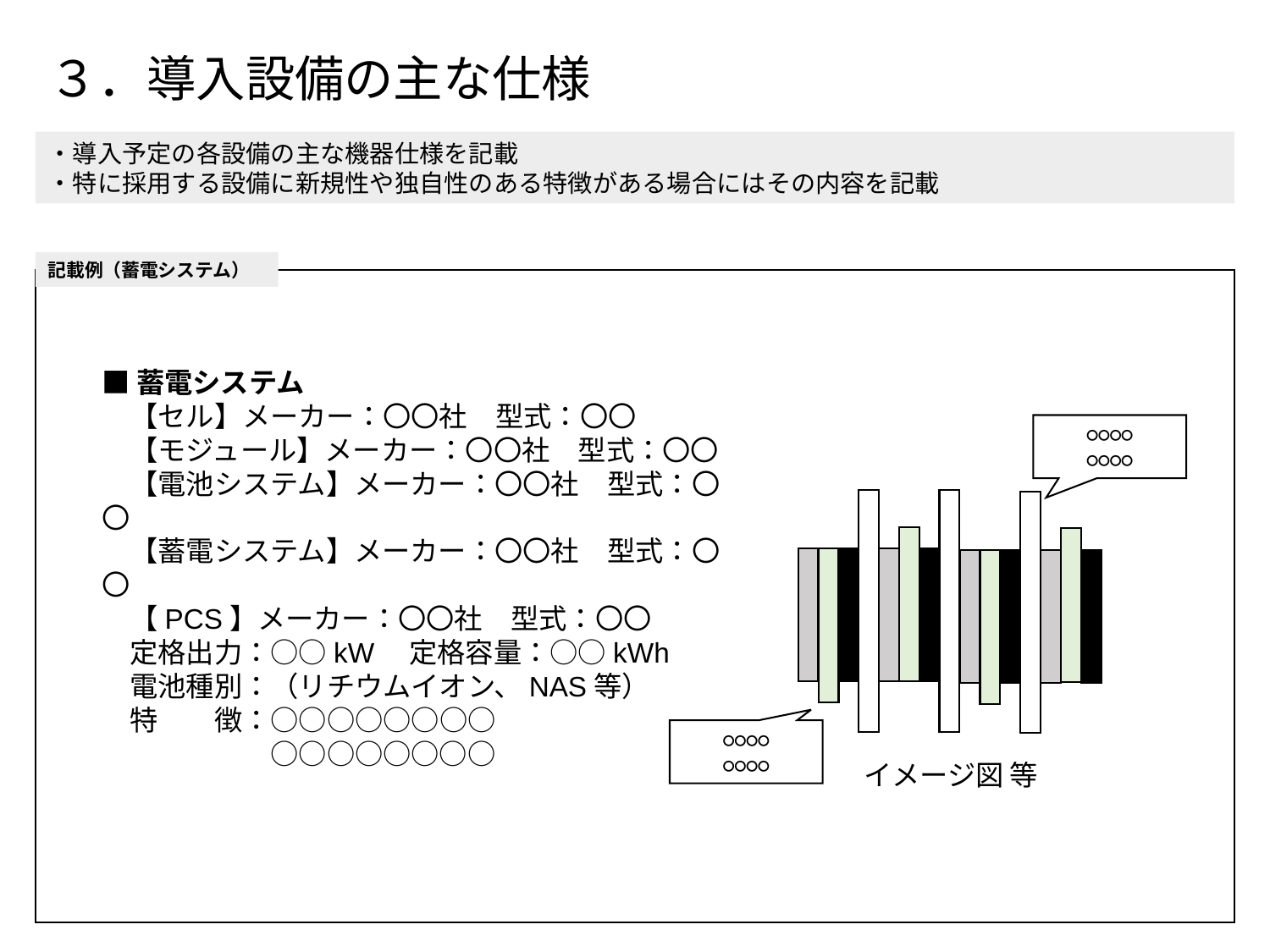

# ３．導入設備の主な仕様
・導入予定の各設備の主な機器仕様を記載
・特に採用する設備に新規性や独自性のある特徴がある場合にはその内容を記載
記載例（蓄電システム）

■蓄電システム
　【セル】メーカー：〇〇社　型式：〇〇
　【モジュール】メーカー：〇〇社　型式：〇〇
　【電池システム】メーカー：〇〇社　型式：〇〇
　【蓄電システム】メーカー：〇〇社　型式：〇〇
　【PCS】メーカー：〇〇社　型式：〇〇
　定格出力：○○kW　定格容量：○○kWh
　電池種別：（リチウムイオン、NAS等）
　特　　徴：○○○○○○○○
　　　　　　○○○○○○○○
○○○○
○○○○

○○○○
○○○○
イメージ図 等